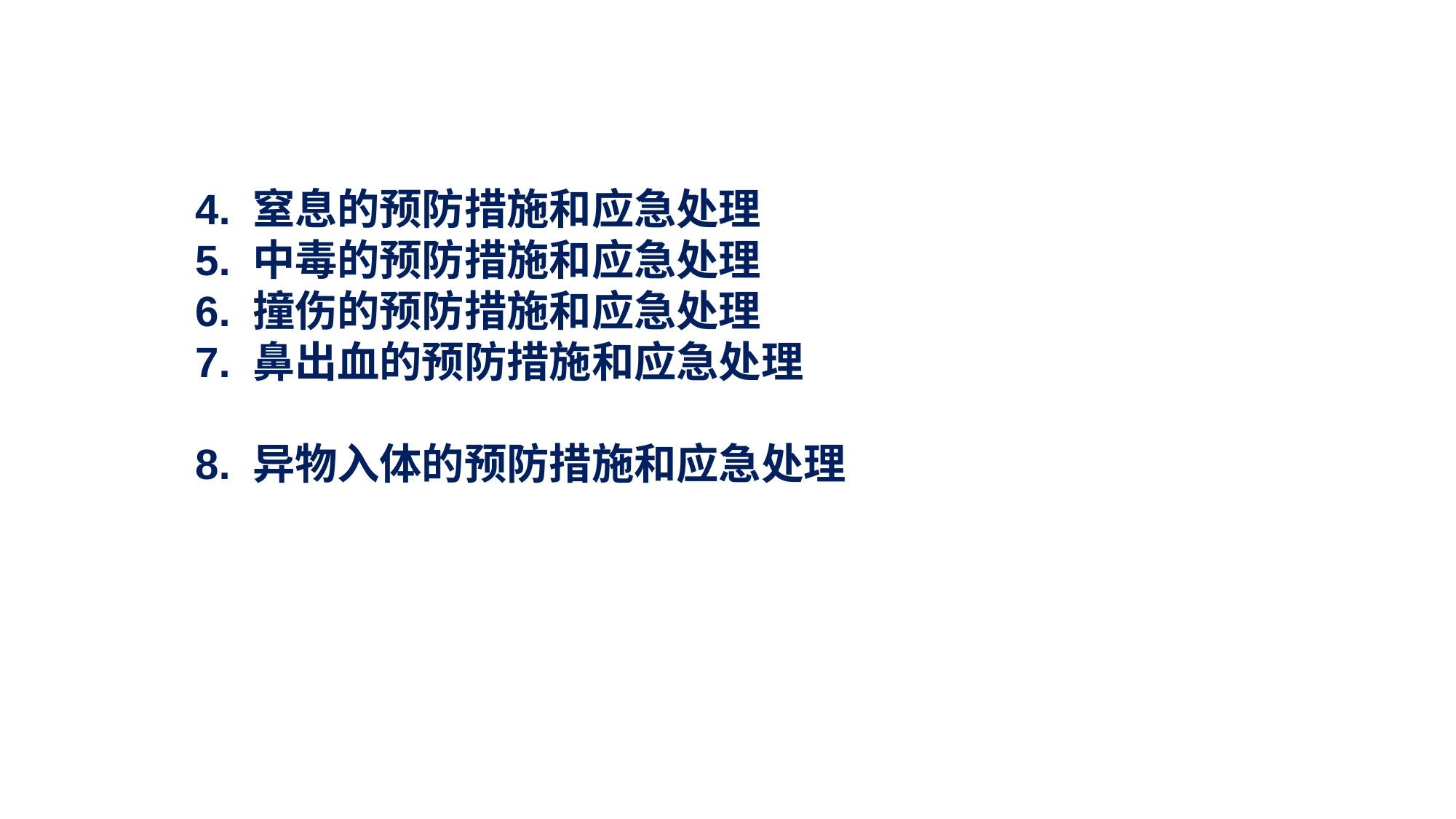

4. 窒息的预防措施和应急处理5. 中毒的预防措施和应急处理6. 撞伤的预防措施和应急处理7. 鼻出血的预防措施和应急处理8. 异物入体的预防措施和应急处理